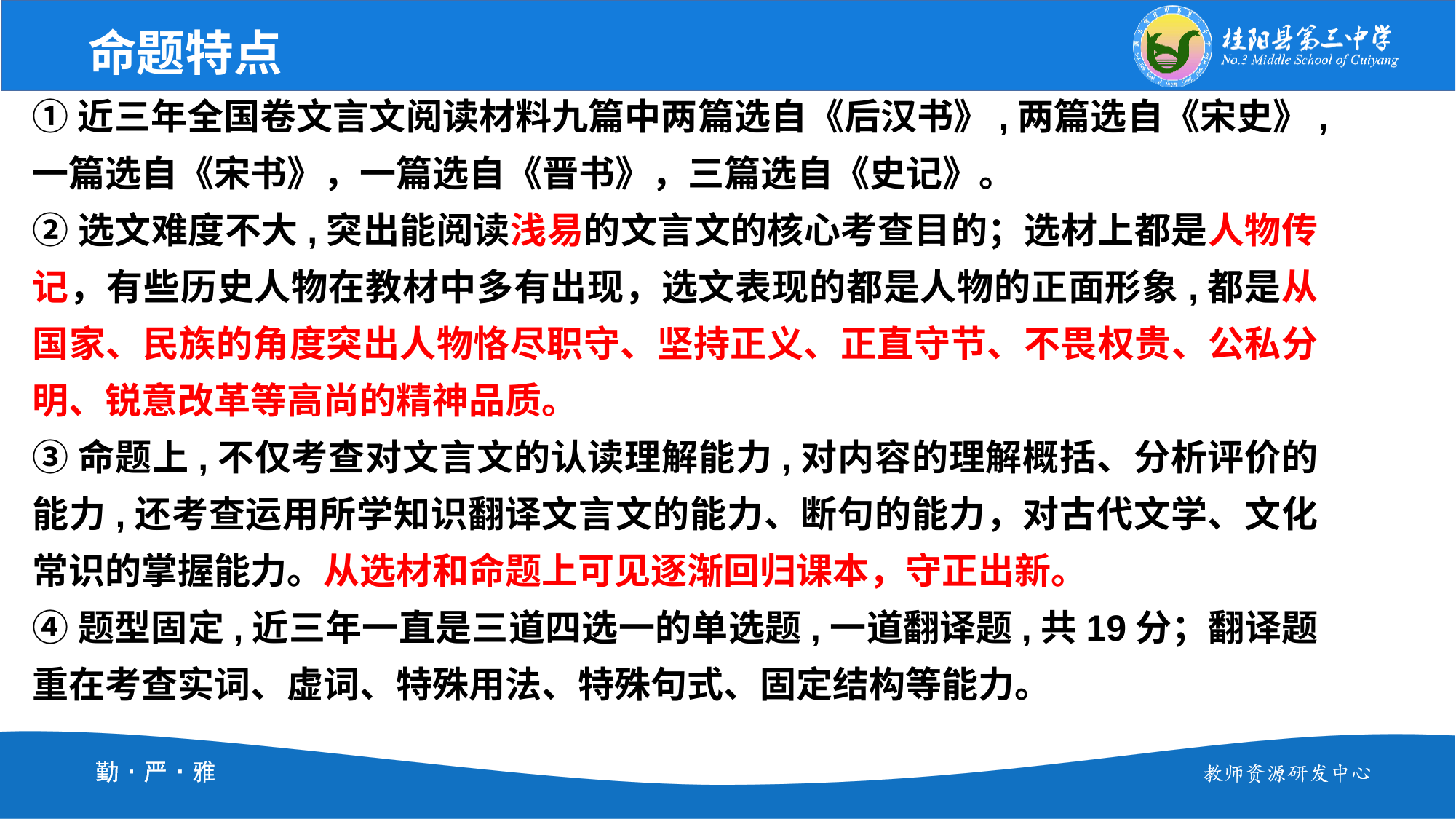

命题特点

①近三年全国卷文言文阅读材料九篇中两篇选自《后汉书》,两篇选自《宋史》,一篇选自《宋书》，一篇选自《晋书》，三篇选自《史记》。
②选文难度不大,突出能阅读浅易的文言文的核心考查目的；选材上都是人物传记，有些历史人物在教材中多有出现，选文表现的都是人物的正面形象,都是从国家、民族的角度突出人物恪尽职守、坚持正义、正直守节、不畏权贵、公私分明、锐意改革等高尚的精神品质。
③命题上,不仅考查对文言文的认读理解能力,对内容的理解概括、分析评价的能力,还考查运用所学知识翻译文言文的能力、断句的能力，对古代文学、文化常识的掌握能力。从选材和命题上可见逐渐回归课本，守正出新。
④题型固定,近三年一直是三道四选一的单选题,一道翻译题,共19分；翻译题重在考查实词、虚词、特殊用法、特殊句式、固定结构等能力。